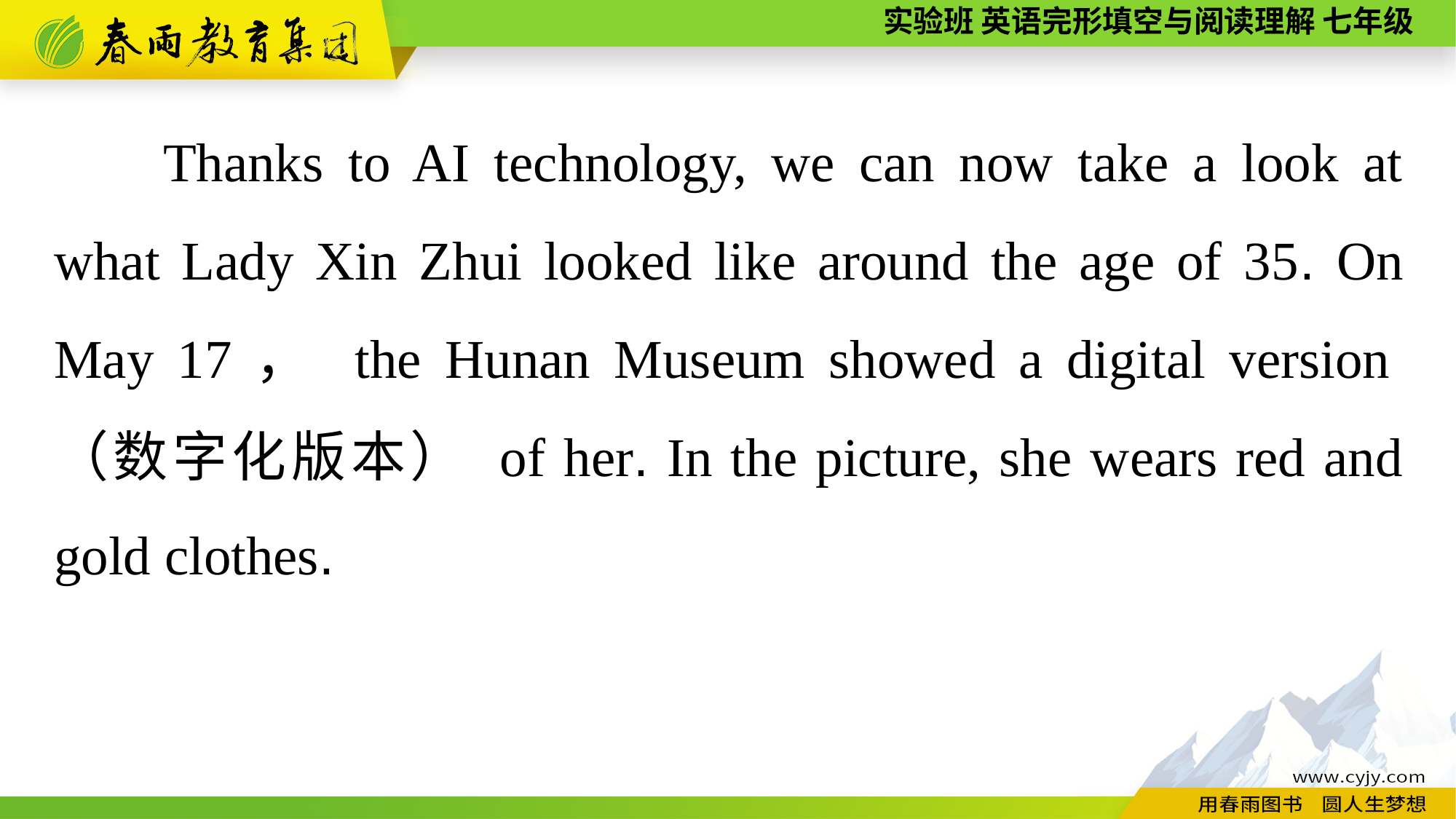

Thanks to AI technology, we can now take a look at what Lady Xin Zhui looked like around the age of 35. On May 17， the Hunan Museum showed a digital version（数字化版本） of her. In the picture, she wears red and gold clothes.